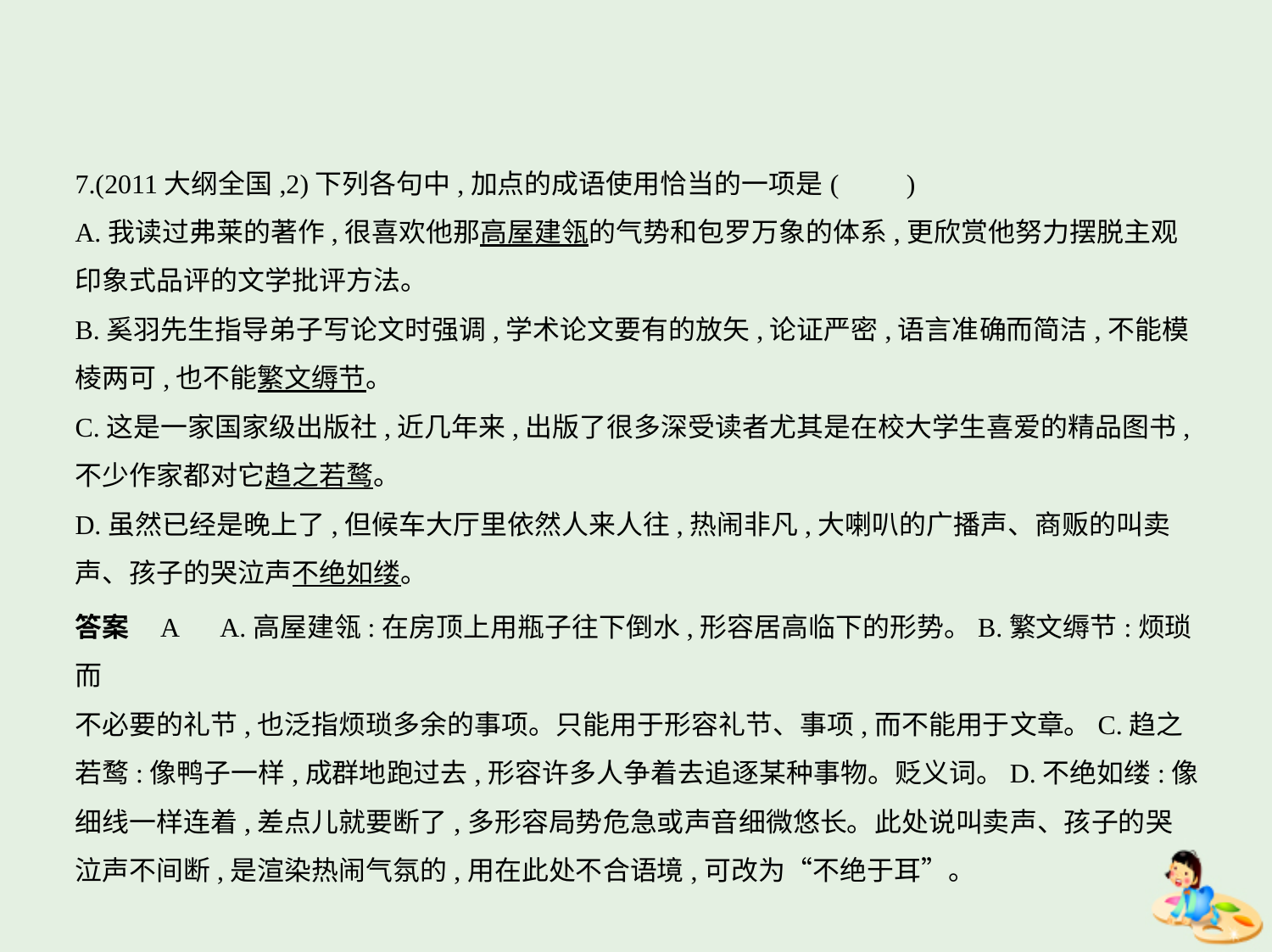

7.(2011大纲全国,2)下列各句中,加点的成语使用恰当的一项是(　　)
A.我读过弗莱的著作,很喜欢他那高屋建瓴的气势和包罗万象的体系,更欣赏他努力摆脱主观
印象式品评的文学批评方法。
B.奚羽先生指导弟子写论文时强调,学术论文要有的放矢,论证严密,语言准确而简洁,不能模
棱两可,也不能繁文缛节。
C.这是一家国家级出版社,近几年来,出版了很多深受读者尤其是在校大学生喜爱的精品图书,
不少作家都对它趋之若鹜。
D.虽然已经是晚上了,但候车大厅里依然人来人往,热闹非凡,大喇叭的广播声、商贩的叫卖
声、孩子的哭泣声不绝如缕。
答案    A　A.高屋建瓴:在房顶上用瓶子往下倒水,形容居高临下的形势。B.繁文缛节:烦琐而
不必要的礼节,也泛指烦琐多余的事项。只能用于形容礼节、事项,而不能用于文章。C.趋之
若鹜:像鸭子一样,成群地跑过去,形容许多人争着去追逐某种事物。贬义词。D.不绝如缕:像
细线一样连着,差点儿就要断了,多形容局势危急或声音细微悠长。此处说叫卖声、孩子的哭
泣声不间断,是渲染热闹气氛的,用在此处不合语境,可改为“不绝于耳”。